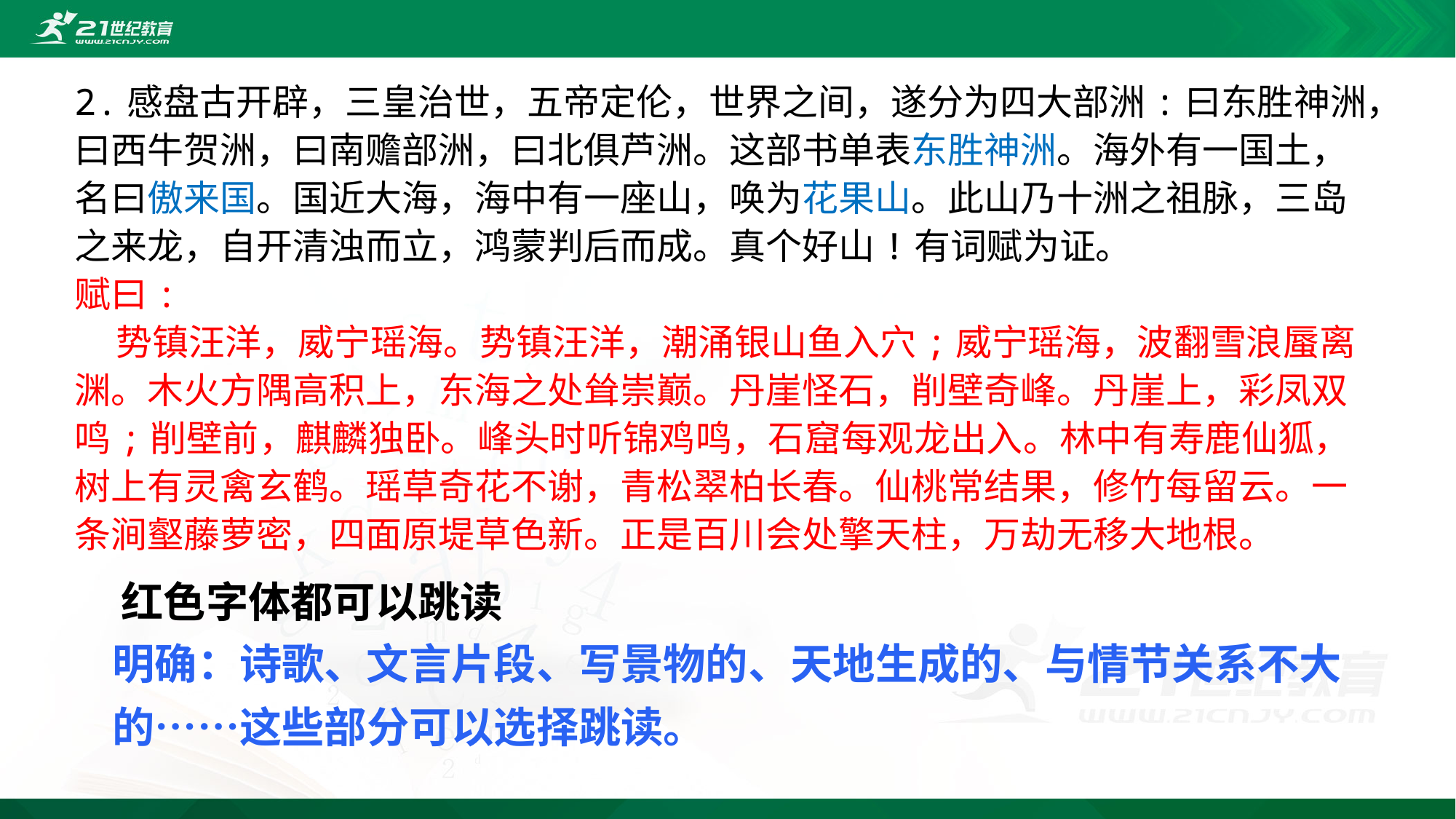

2.感盘古开辟，三皇治世，五帝定伦，世界之间，遂分为四大部洲:曰东胜神洲，曰西牛贺洲，曰南赡部洲，曰北俱芦洲。这部书单表东胜神洲。海外有一国土，名曰傲来国。国近大海，海中有一座山，唤为花果山。此山乃十洲之祖脉，三岛之来龙，自开清浊而立，鸿蒙判后而成。真个好山!有词赋为证。
赋曰:
    势镇汪洋，威宁瑶海。势镇汪洋，潮涌银山鱼入穴;威宁瑶海，波翻雪浪蜃离渊。木火方隅高积上，东海之处耸崇巅。丹崖怪石，削壁奇峰。丹崖上，彩凤双鸣;削壁前，麒麟独卧。峰头时听锦鸡鸣，石窟每观龙出入。林中有寿鹿仙狐，树上有灵禽玄鹤。瑶草奇花不谢，青松翠柏长春。仙桃常结果，修竹每留云。一条涧壑藤萝密，四面原堤草色新。正是百川会处擎天柱，万劫无移大地根。
红色字体都可以跳读
明确：诗歌、文言片段、写景物的、天地生成的、与情节关系不大的……这些部分可以选择跳读。